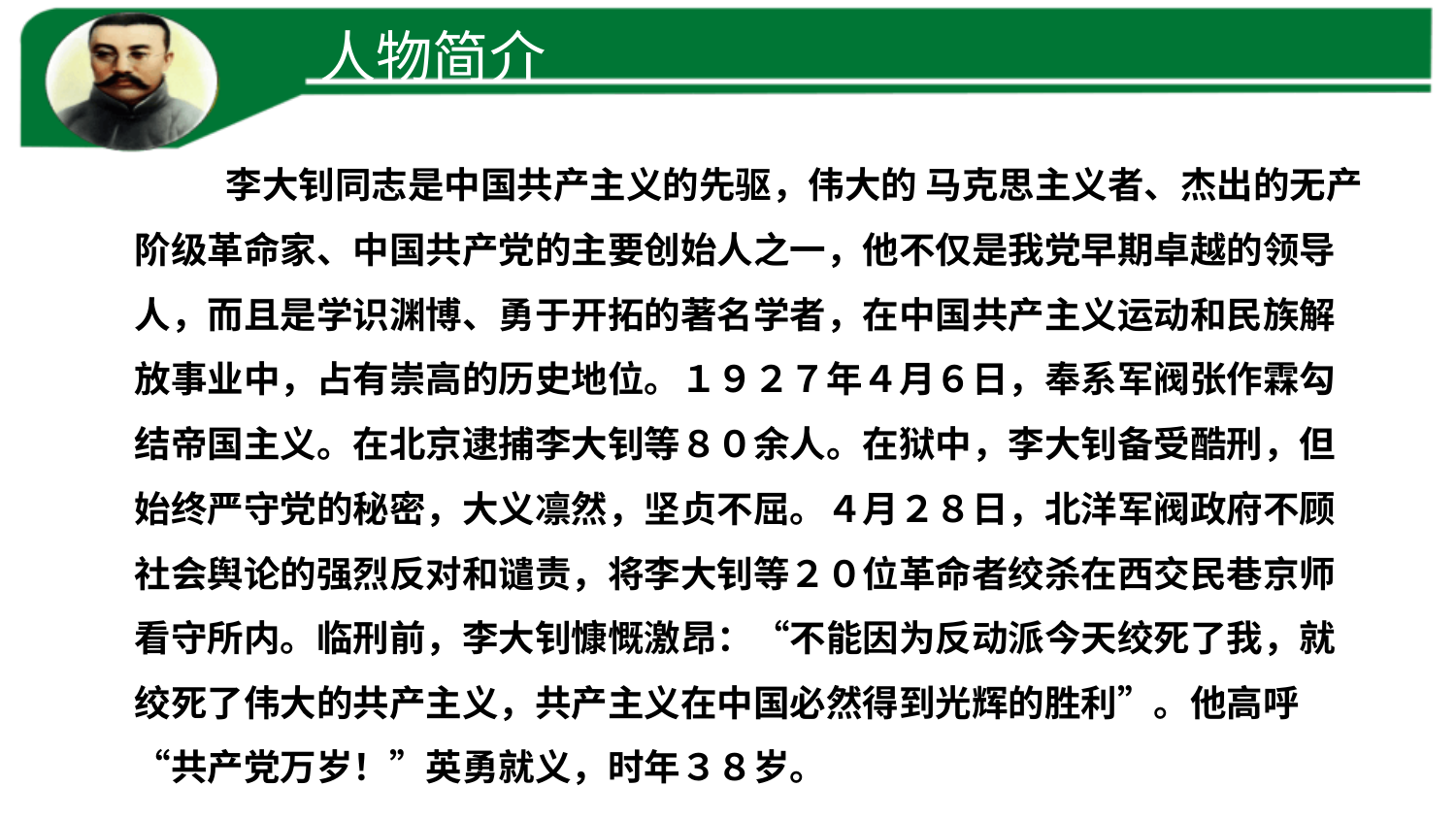

人物简介
          李大钊同志是中国共产主义的先驱，伟大的 马克思主义者、杰出的无产阶级革命家、中国共产党的主要创始人之一，他不仅是我党早期卓越的领导人，而且是学识渊博、勇于开拓的著名学者，在中国共产主义运动和民族解放事业中，占有崇高的历史地位。１９２７年４月６日，奉系军阀张作霖勾结帝国主义。在北京逮捕李大钊等８０余人。在狱中，李大钊备受酷刑，但始终严守党的秘密，大义凛然，坚贞不屈。４月２８日，北洋军阀政府不顾社会舆论的强烈反对和谴责，将李大钊等２０位革命者绞杀在西交民巷京师看守所内。临刑前，李大钊慷慨激昂：“不能因为反动派今天绞死了我，就绞死了伟大的共产主义，共产主义在中国必然得到光辉的胜利”。他高呼“共产党万岁！”英勇就义，时年３８岁。